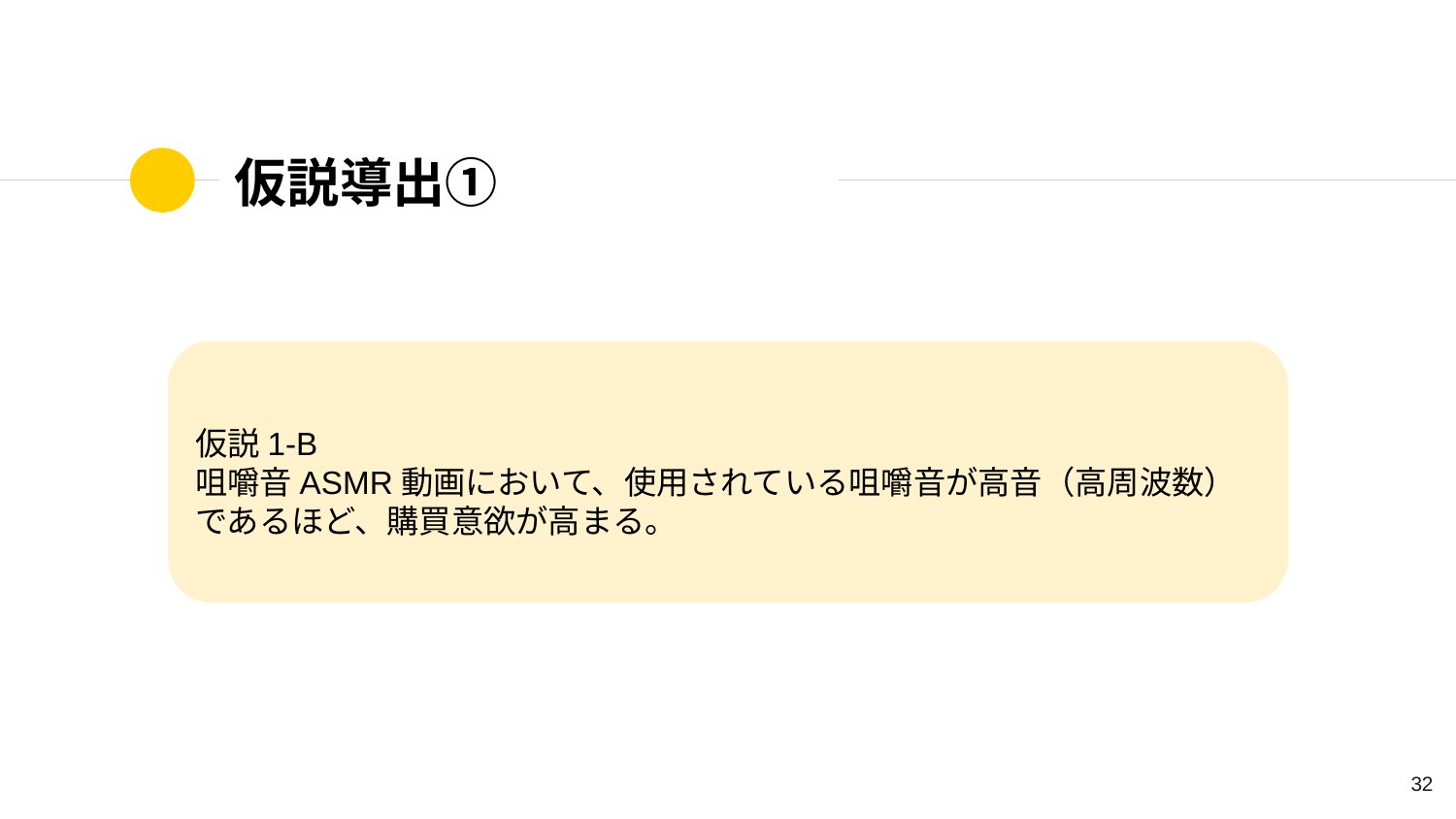

# 仮説導出①
仮説1-B
咀嚼音ASMR動画において、使用されている咀嚼音が高音（高周波数）であるほど、購買意欲が高まる。
32